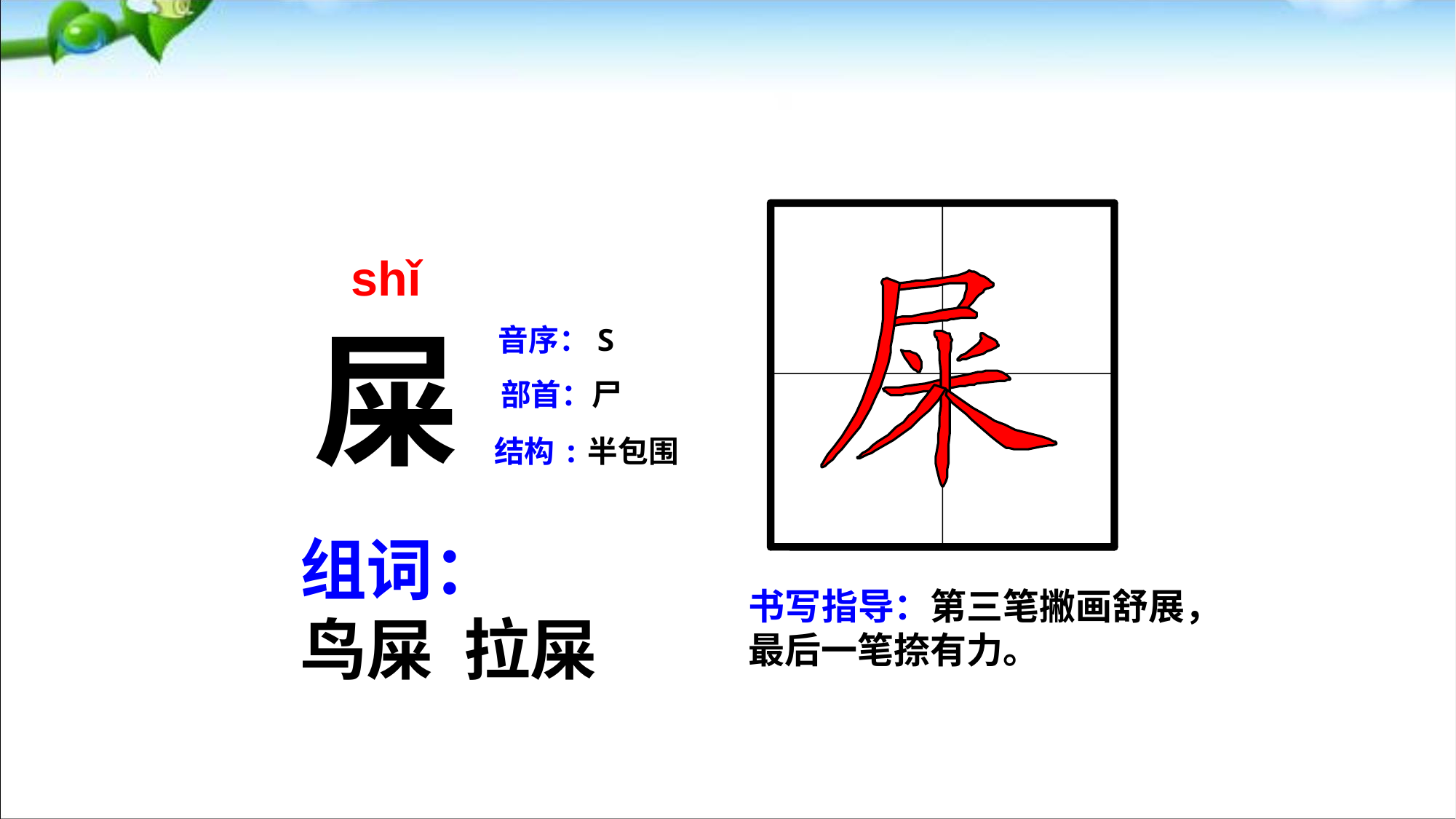

shǐ

屎

音序：S

部首：尸

结构:半包围
组词：
鸟屎  拉屎

书写指导：第三笔撇画舒展，最后一笔捺有力。